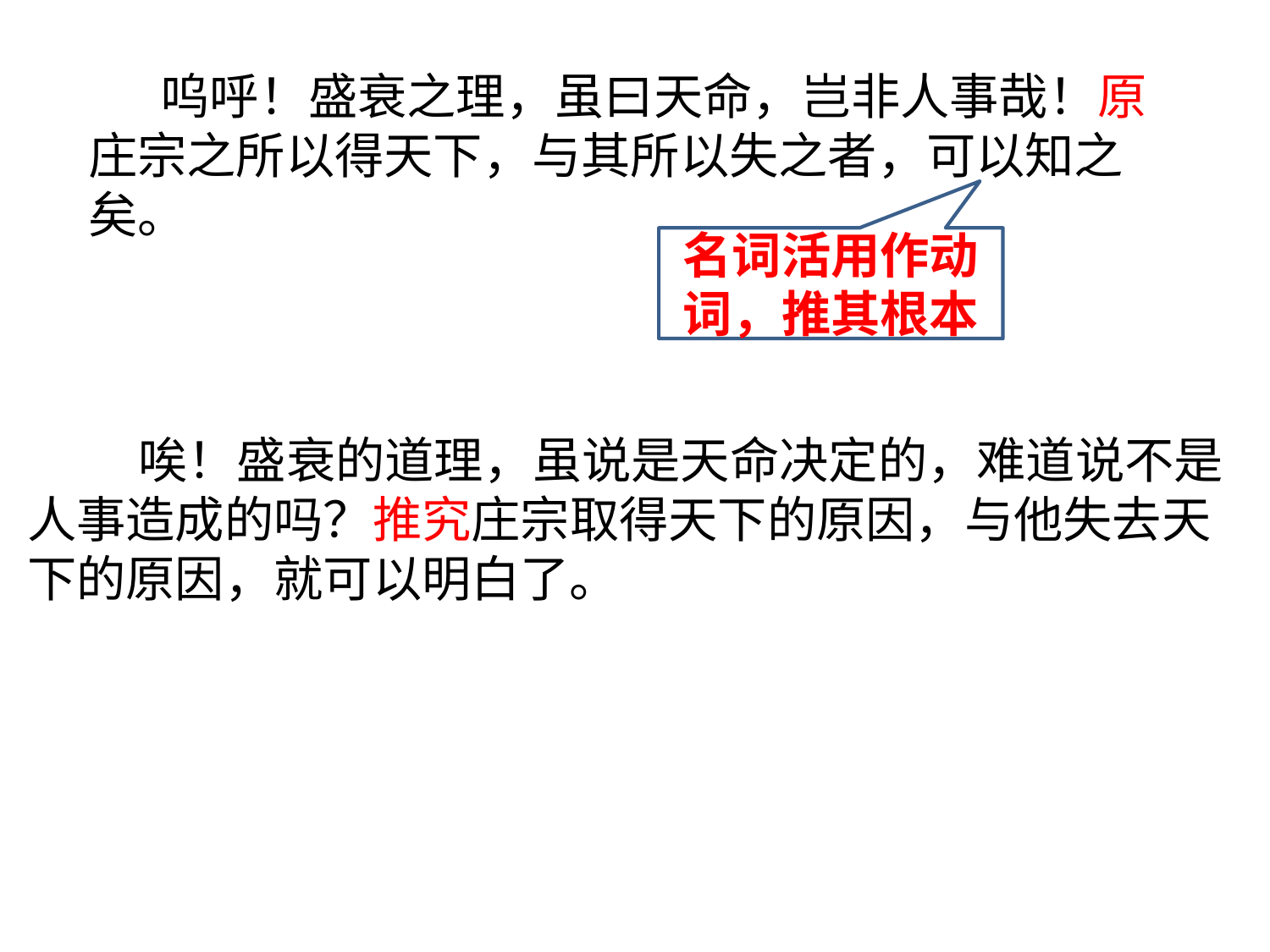

呜呼！盛衰之理，虽曰天命，岂非人事哉！原庄宗之所以得天下，与其所以失之者，可以知之矣。

名词活用作动词，推其根本
         唉！盛衰的道理，虽说是天命决定的，难道说不是人事造成的吗？推究庄宗取得天下的原因，与他失去天下的原因，就可以明白了。